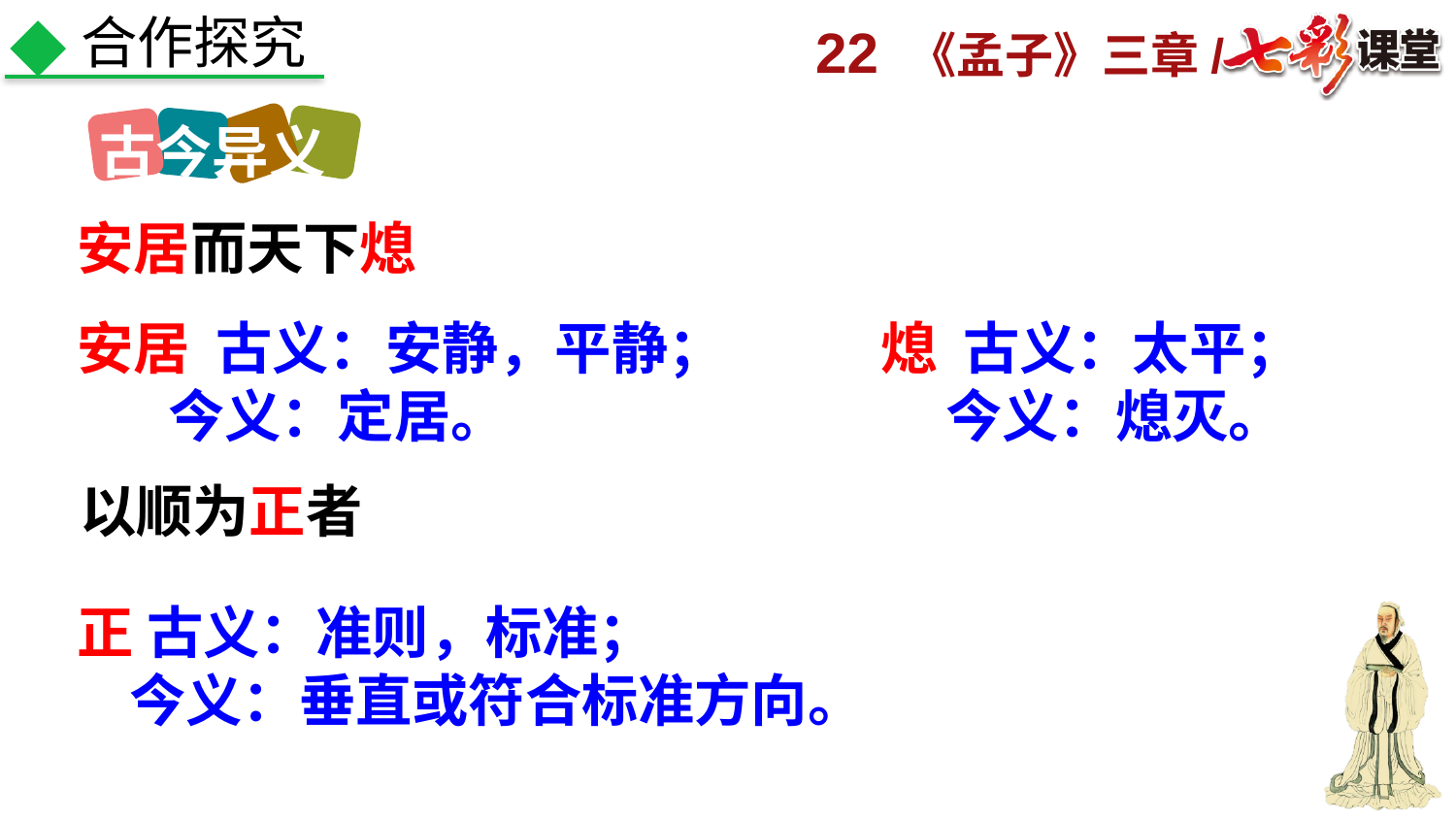

合作探究

古今异义

安居而天下熄
安居  古义：安静，平静；
      今义：定居。
熄  古义：太平；
    今义：熄灭。
以顺为正者
正 古义：准则，标准；
   今义：垂直或符合标准方向。